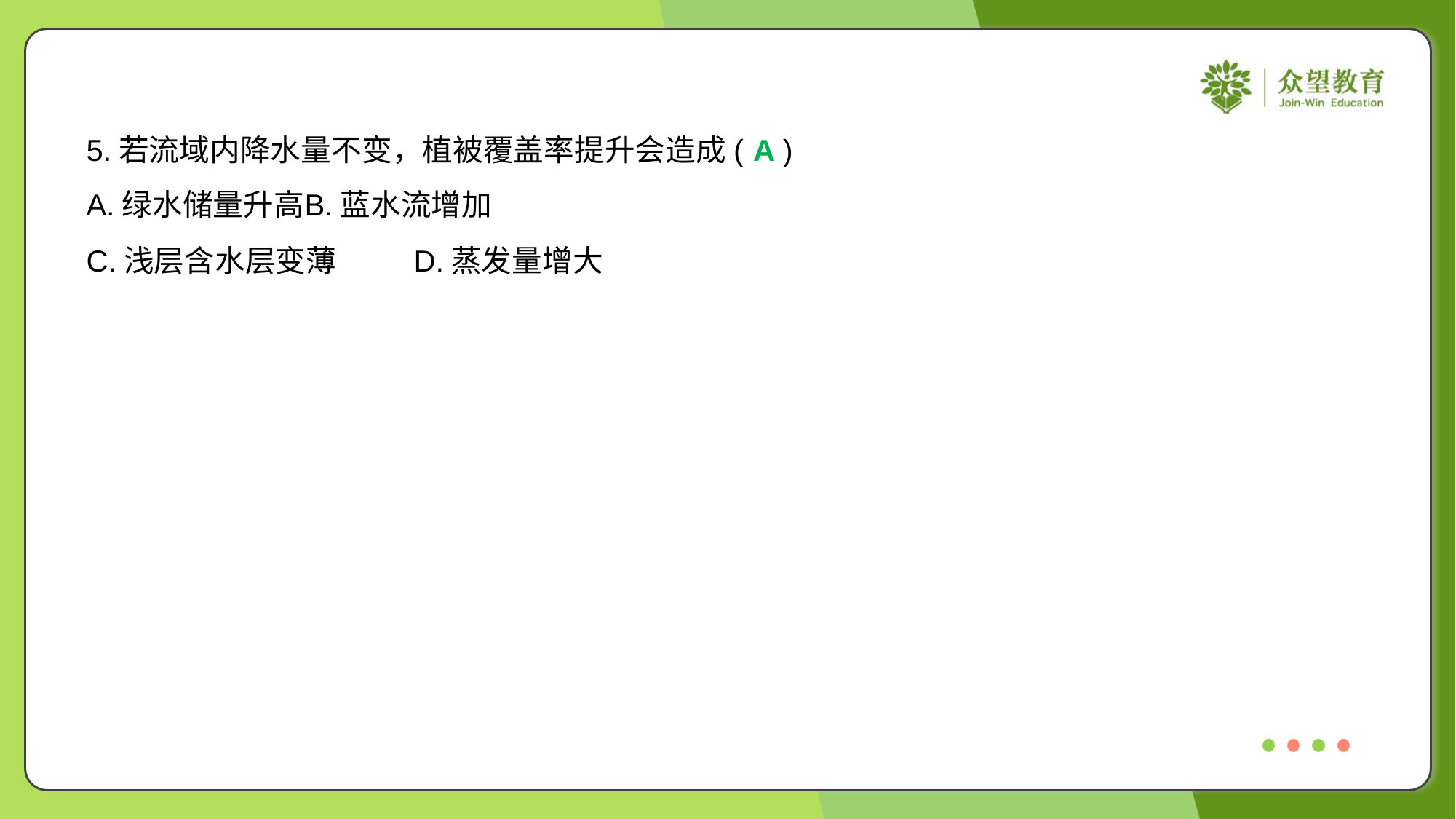

5.若流域内降水量不变，植被覆盖率提升会造成(     )
A
A.绿水储量升高	B.蓝水流增加
C.浅层含水层变薄	D.蒸发量增大